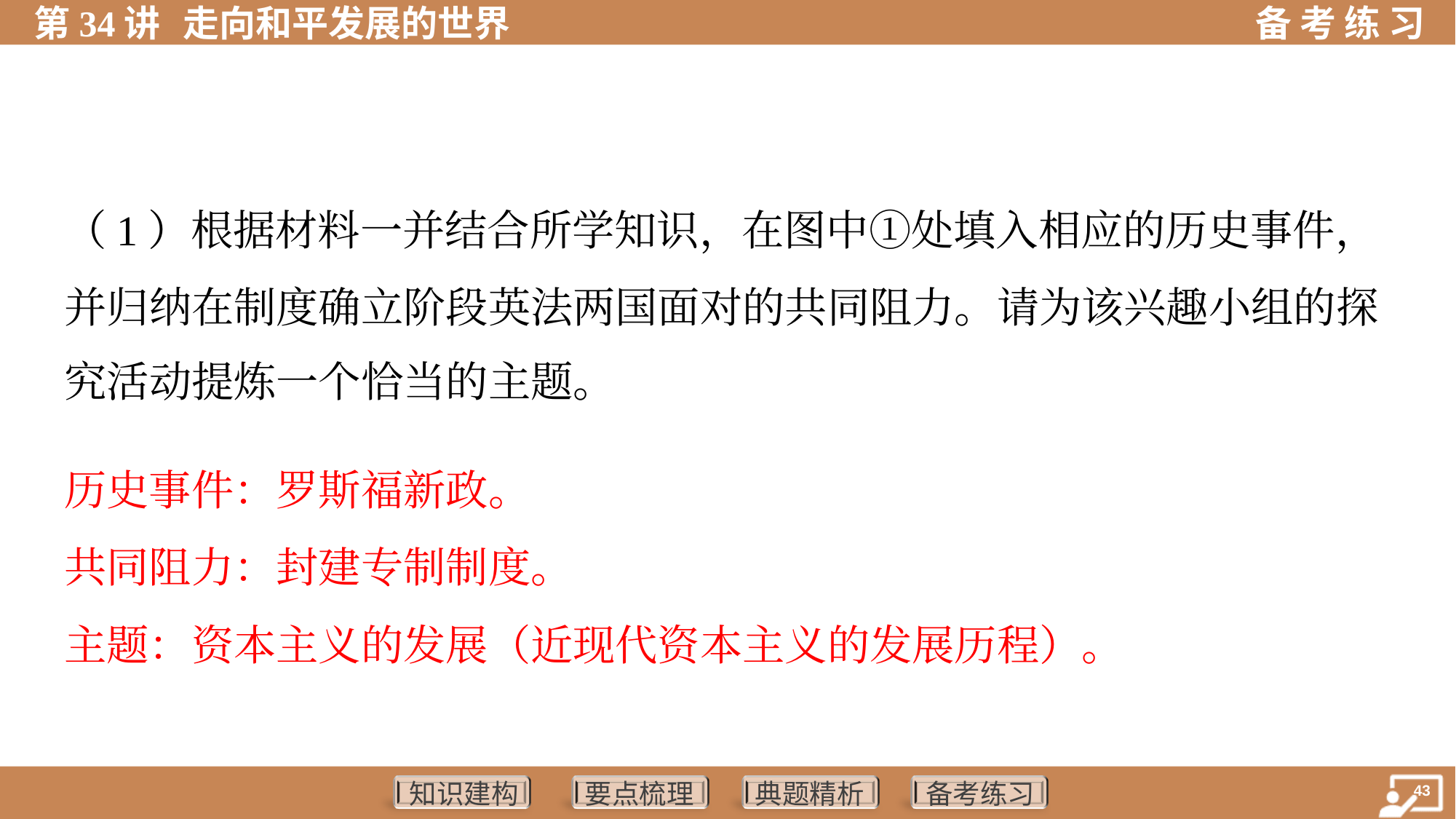

（1）根据材料一并结合所学知识，在图中①处填入相应的历史事件，
并归纳在制度确立阶段英法两国面对的共同阻力。请为该兴趣小组的探
究活动提炼一个恰当的主题。
历史事件：罗斯福新政。
共同阻力：封建专制制度。
主题：资本主义的发展（近现代资本主义的发展历程）。